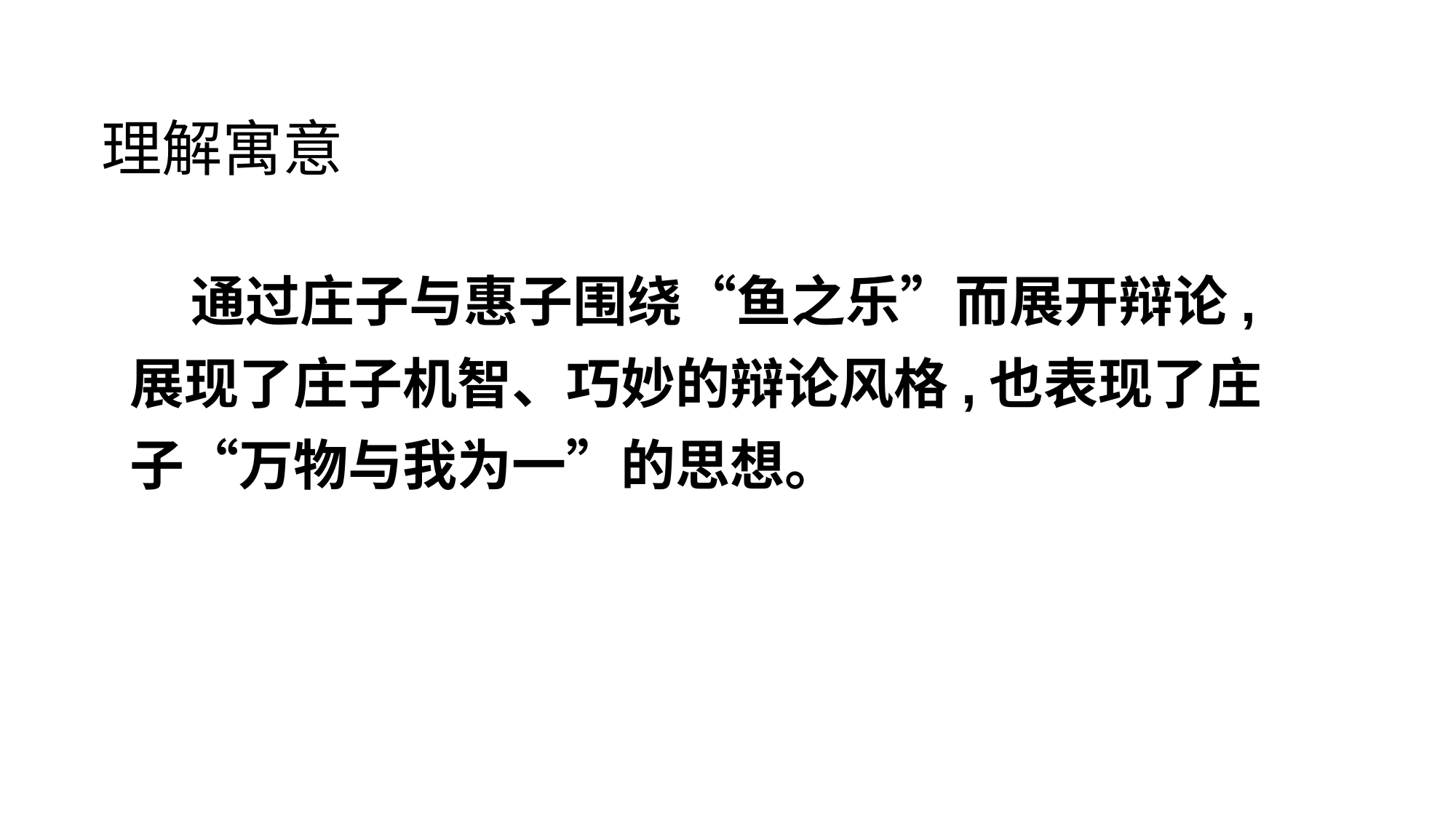

理解寓意
    通过庄子与惠子围绕“鱼之乐”而展开辩论,  展现了庄子机智、巧妙的辩论风格,也表现了庄子“万物与我为一”的思想。